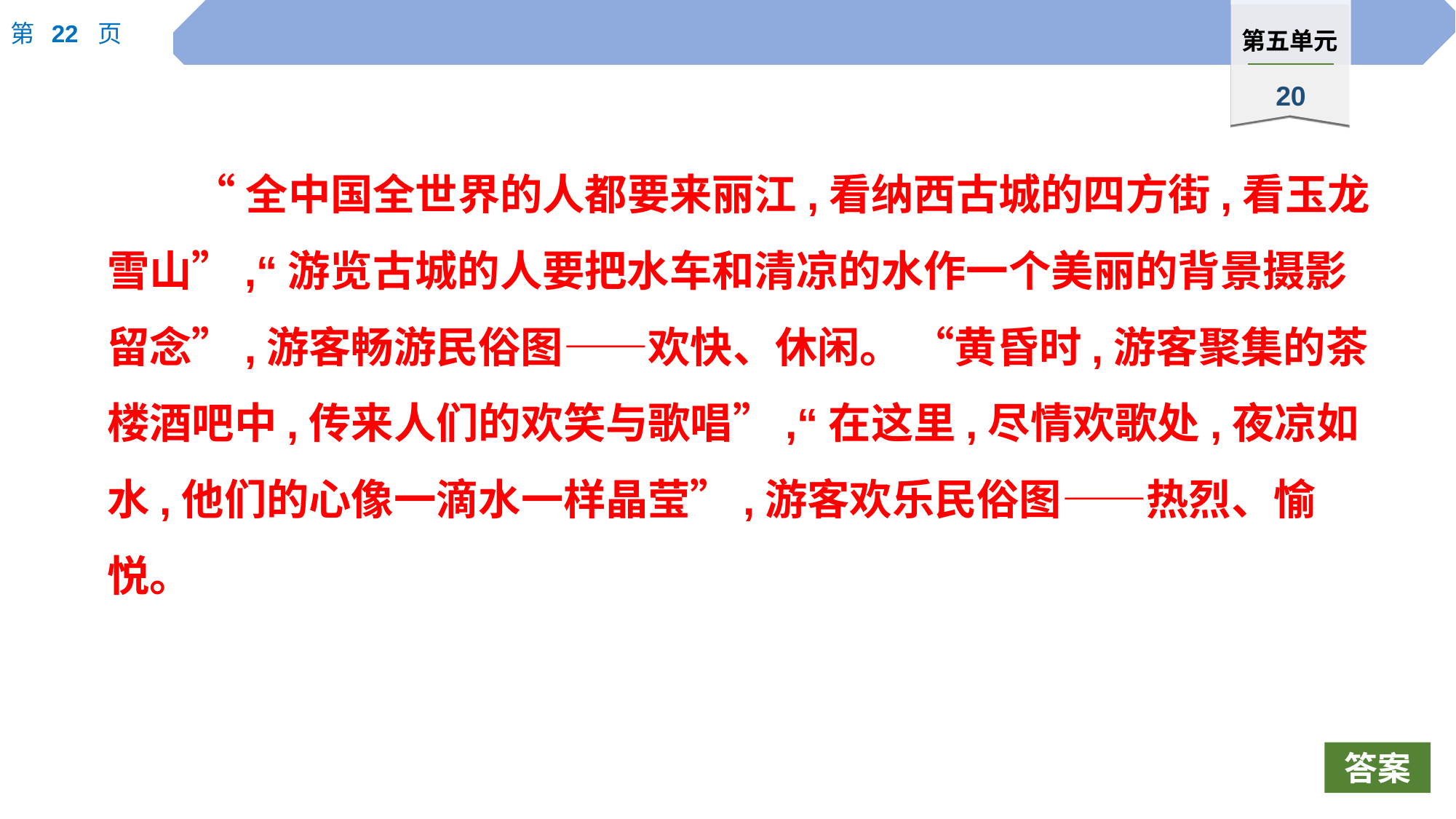

“全中国全世界的人都要来丽江,看纳西古城的四方街,看玉龙雪山”,“游览古城的人要把水车和清凉的水作一个美丽的背景摄影留念”,游客畅游民俗图——欢快、休闲。 “黄昏时,游客聚集的茶楼酒吧中,传来人们的欢笑与歌唱”,“在这里,尽情欢歌处,夜凉如水,他们的心像一滴水一样晶莹”,游客欢乐民俗图——热烈、愉悦。
答案